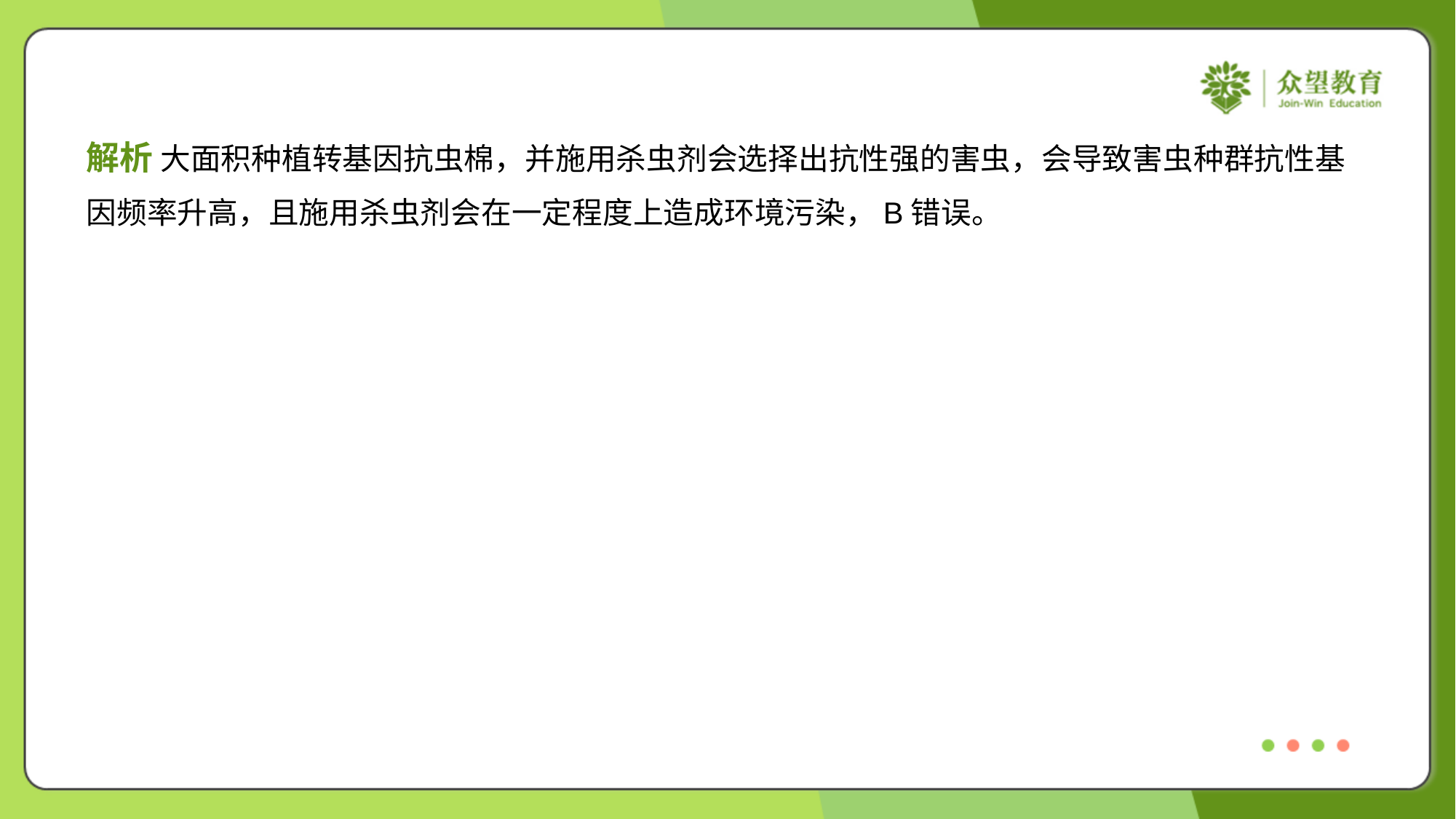

解析 大面积种植转基因抗虫棉，并施用杀虫剂会选择出抗性强的害虫，会导致害虫种群抗性基
因频率升高，且施用杀虫剂会在一定程度上造成环境污染，B错误。